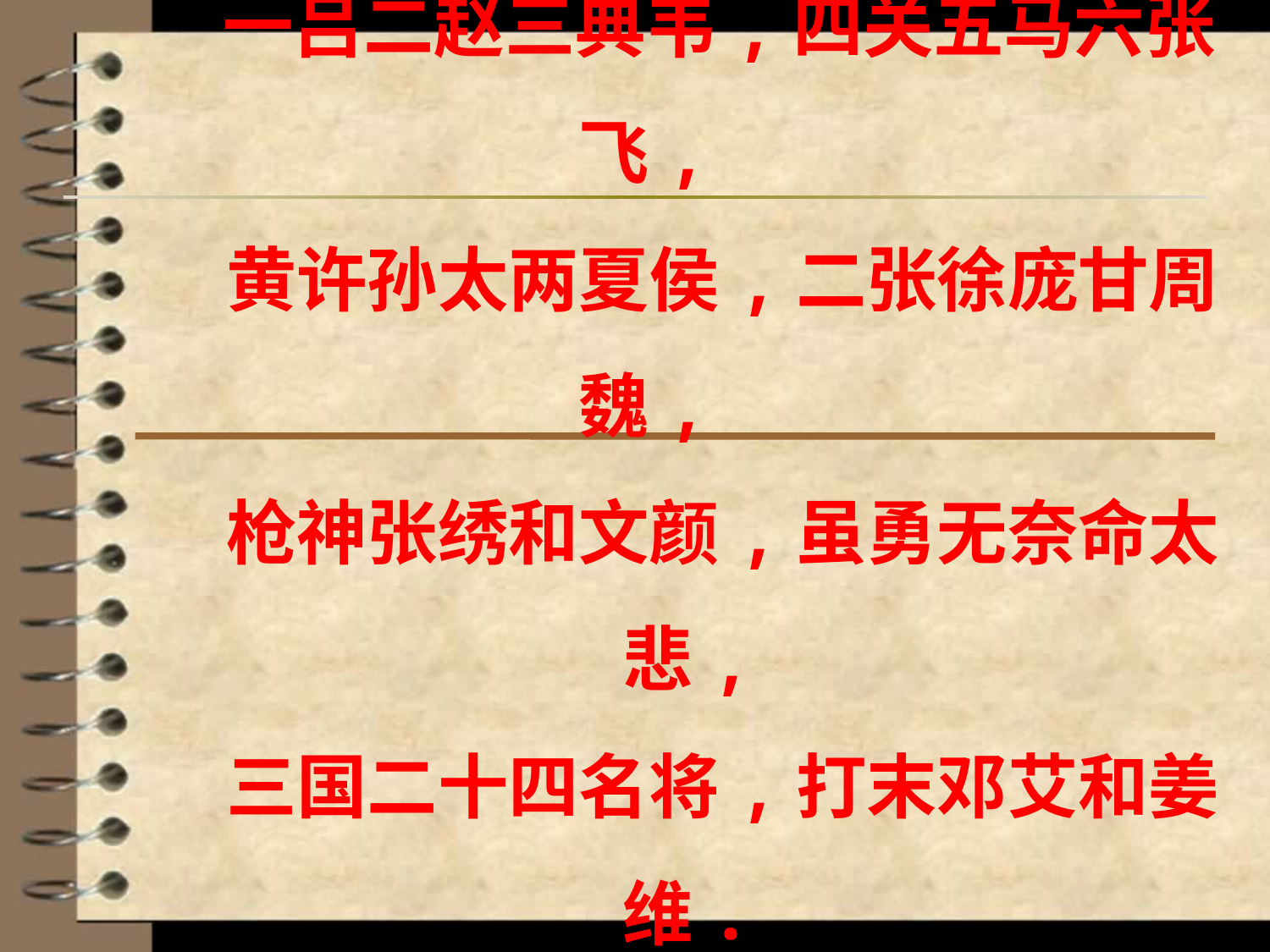

三国二十四名将
　一吕二赵三典韦,四关五马六张飞,
　黄许孙太两夏侯,二张徐庞甘周魏,
　枪神张绣和文颜,虽勇无奈命太悲,
　三国二十四名将,打末邓艾和姜维.